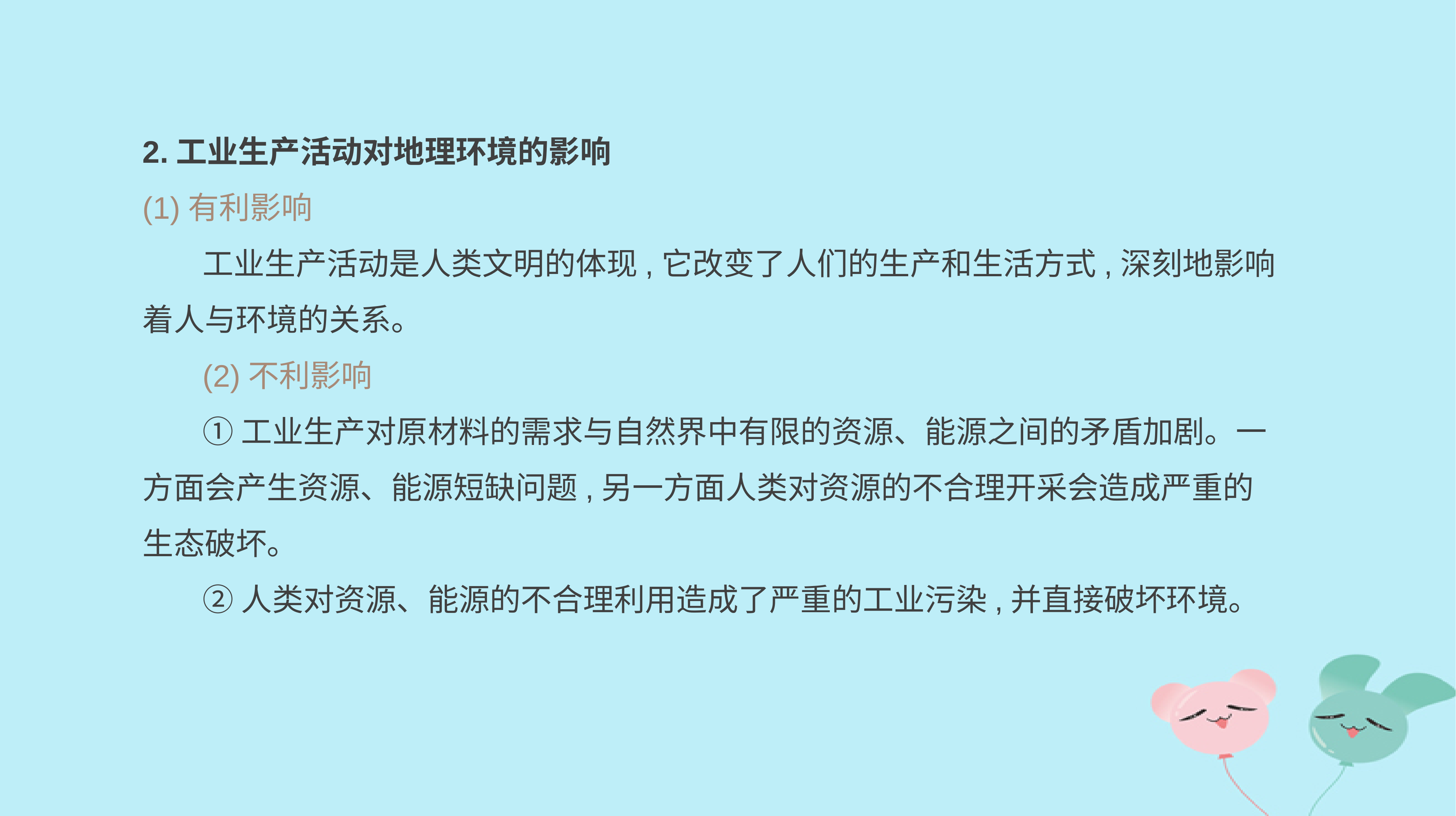

2.工业生产活动对地理环境的影响
(1)有利影响
工业生产活动是人类文明的体现,它改变了人们的生产和生活方式,深刻地影响着人与环境的关系。
(2)不利影响
①工业生产对原材料的需求与自然界中有限的资源、能源之间的矛盾加剧。一方面会产生资源、能源短缺问题,另一方面人类对资源的不合理开采会造成严重的生态破坏。
②人类对资源、能源的不合理利用造成了严重的工业污染,并直接破坏环境。